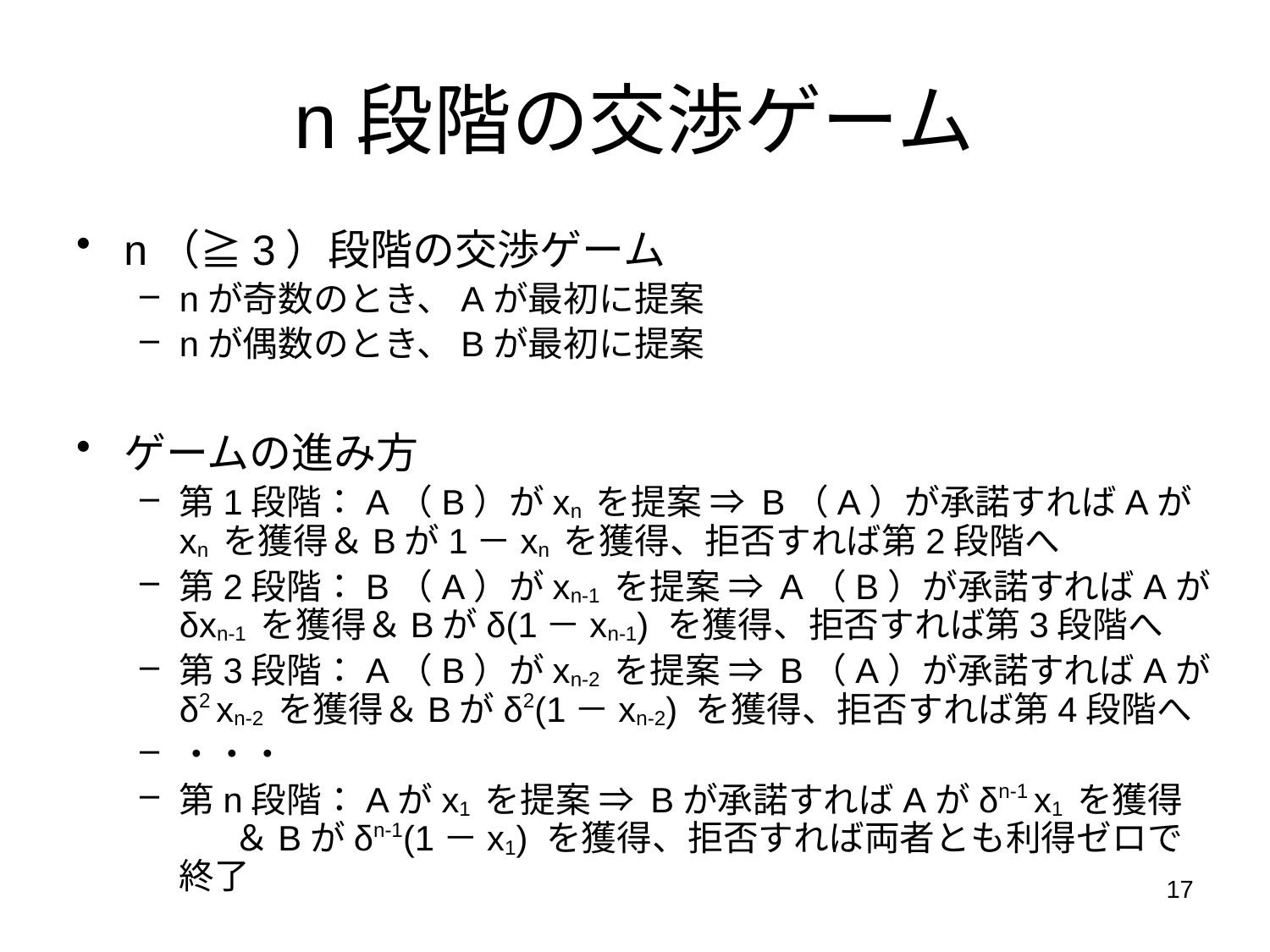

# n段階の交渉ゲーム
n（≧3）段階の交渉ゲーム
nが奇数のとき、Aが最初に提案
nが偶数のとき、Bが最初に提案

ゲームの進み方
第1段階：A（B）がxn を提案 ⇒ B（A）が承諾すればAがxn を獲得＆Bが1－xn を獲得、拒否すれば第2段階へ
第2段階：B（A）がxn-1 を提案 ⇒ A（B）が承諾すればAがδxn-1 を獲得＆Bがδ(1－xn-1) を獲得、拒否すれば第3段階へ
第3段階：A（B）がxn-2 を提案 ⇒ B（A）が承諾すればAがδ2 xn-2 を獲得＆Bがδ2(1－xn-2) を獲得、拒否すれば第4段階へ
・・・
第n段階：Aがx1 を提案 ⇒ Bが承諾すればAがδn-1 x1 を獲得            ＆Bがδn-1(1－x1) を獲得、拒否すれば両者とも利得ゼロで終了
17